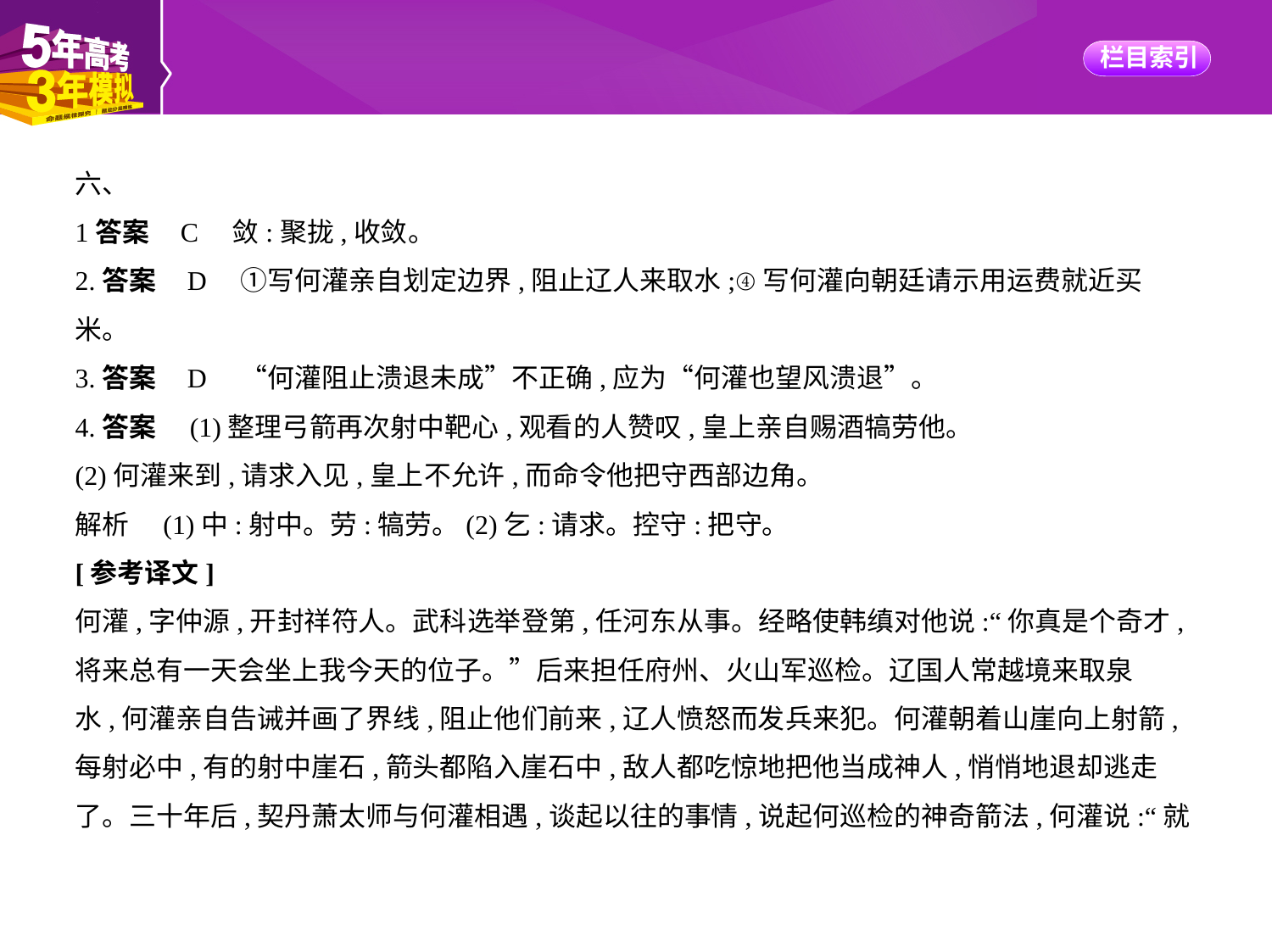

六、
1答案    C　敛:聚拢,收敛。
2.答案    D　①写何灌亲自划定边界,阻止辽人来取水;④写何灌向朝廷请示用运费就近买
米。
3.答案    D　“何灌阻止溃退未成”不正确,应为“何灌也望风溃退”。
4.答案　(1)整理弓箭再次射中靶心,观看的人赞叹,皇上亲自赐酒犒劳他。
(2)何灌来到,请求入见,皇上不允许,而命令他把守西部边角。
解析　(1)中:射中。劳:犒劳。(2)乞:请求。控守:把守。
[参考译文]
何灌,字仲源,开封祥符人。武科选举登第,任河东从事。经略使韩缜对他说:“你真是个奇才,
将来总有一天会坐上我今天的位子。”后来担任府州、火山军巡检。辽国人常越境来取泉
水,何灌亲自告诫并画了界线,阻止他们前来,辽人愤怒而发兵来犯。何灌朝着山崖向上射箭,
每射必中,有的射中崖石,箭头都陷入崖石中,敌人都吃惊地把他当成神人,悄悄地退却逃走
了。三十年后,契丹萧太师与何灌相遇,谈起以往的事情,说起何巡检的神奇箭法,何灌说:“就